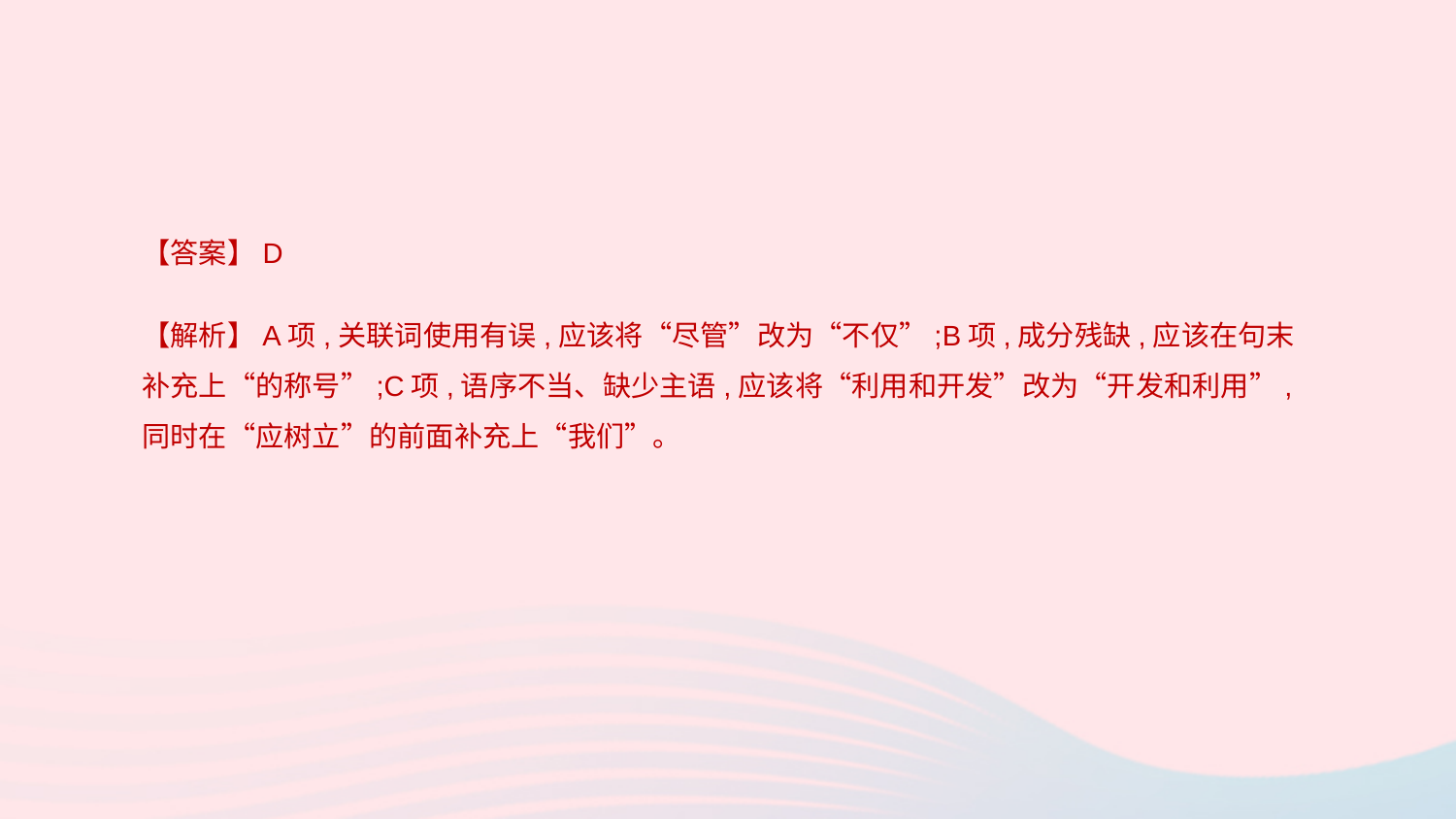

【答案】D
【解析】A项,关联词使用有误,应该将“尽管”改为“不仅”;B项,成分残缺,应该在句末补充上“的称号”;C项,语序不当、缺少主语,应该将“利用和开发”改为“开发和利用”,同时在“应树立”的前面补充上“我们”。